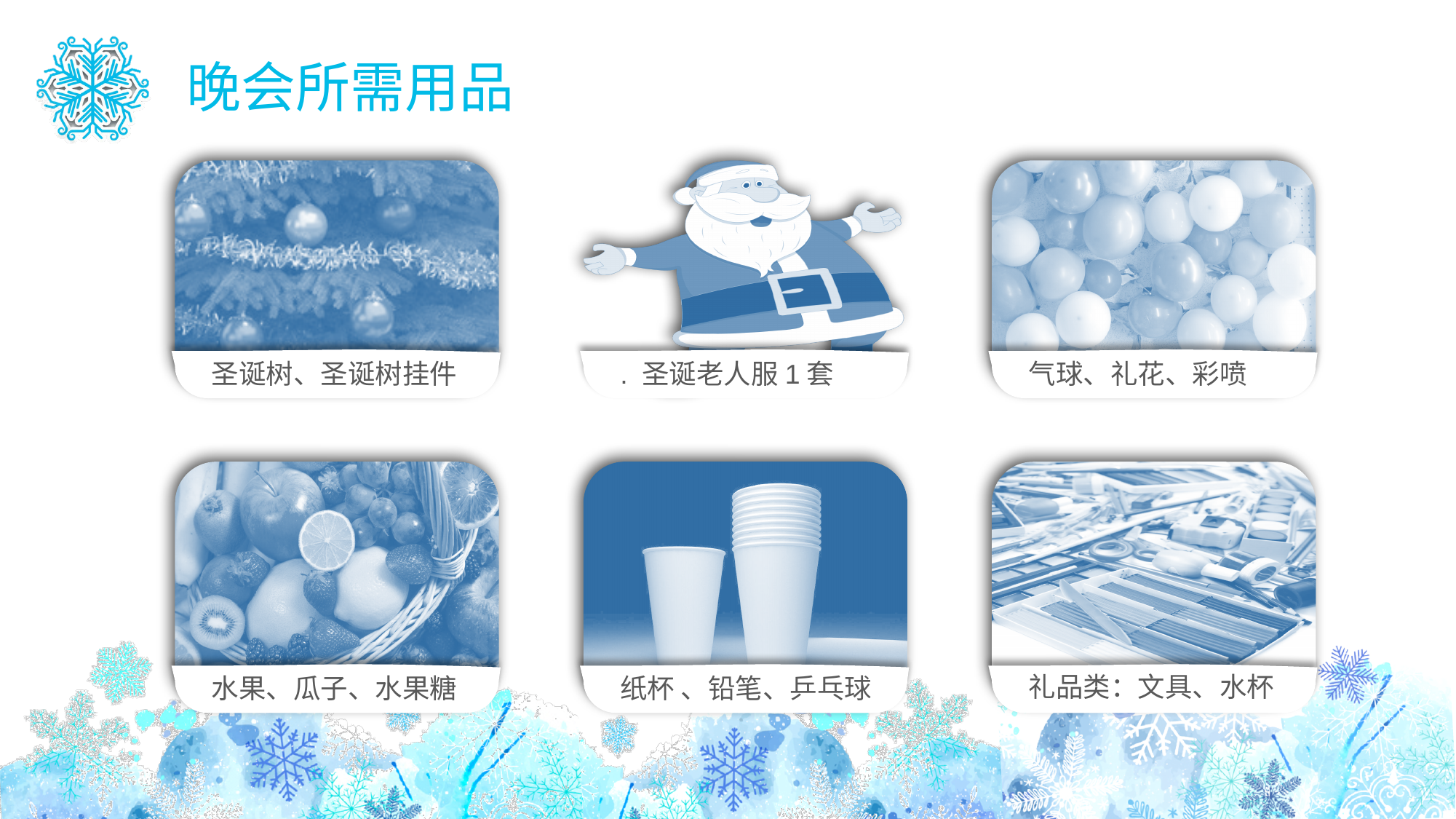

晚会所需用品

圣诞树、圣诞树挂件

. 圣诞老人服1套

气球、礼花、彩喷

礼品类：文具、水杯

水果、瓜子、水果糖

纸杯 、铅笔、乒乓球